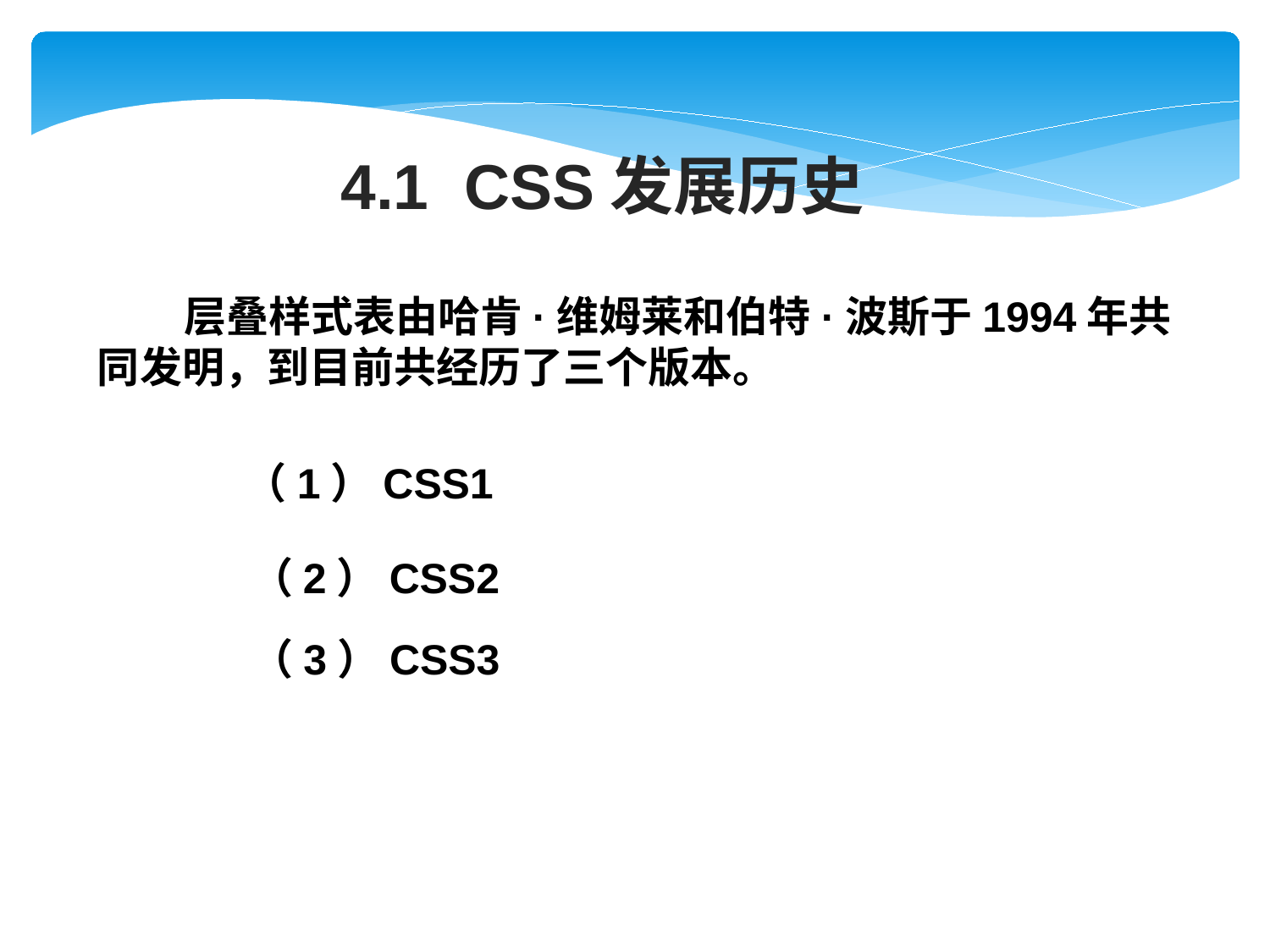

4.1  CSS发展历史
        层叠样式表由哈肯·维姆莱和伯特·波斯于1994年共同发明，到目前共经历了三个版本。
（1）CSS1
（2）CSS2
（3）CSS3